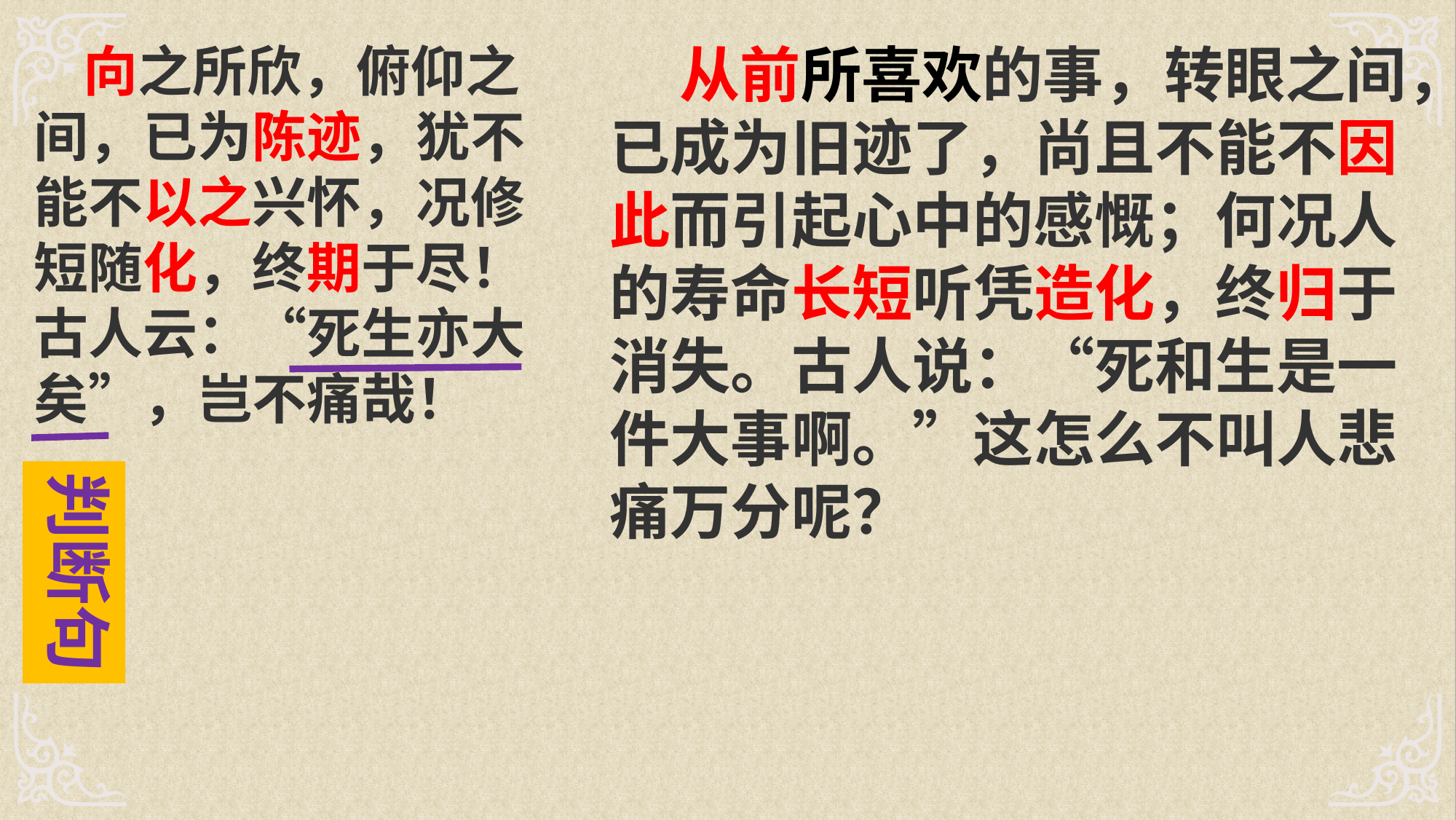

向之所欣，俯仰之间，已为陈迹，犹不能不以之兴怀，况修短随化，终期于尽！古人云：“死生亦大矣”，岂不痛哉！
    从前所喜欢的事，转眼之间，已成为旧迹了，尚且不能不因此而引起心中的感慨；何况人的寿命长短听凭造化，终归于消失。古人说：“死和生是一件大事啊。”这怎么不叫人悲痛万分呢？
判断句